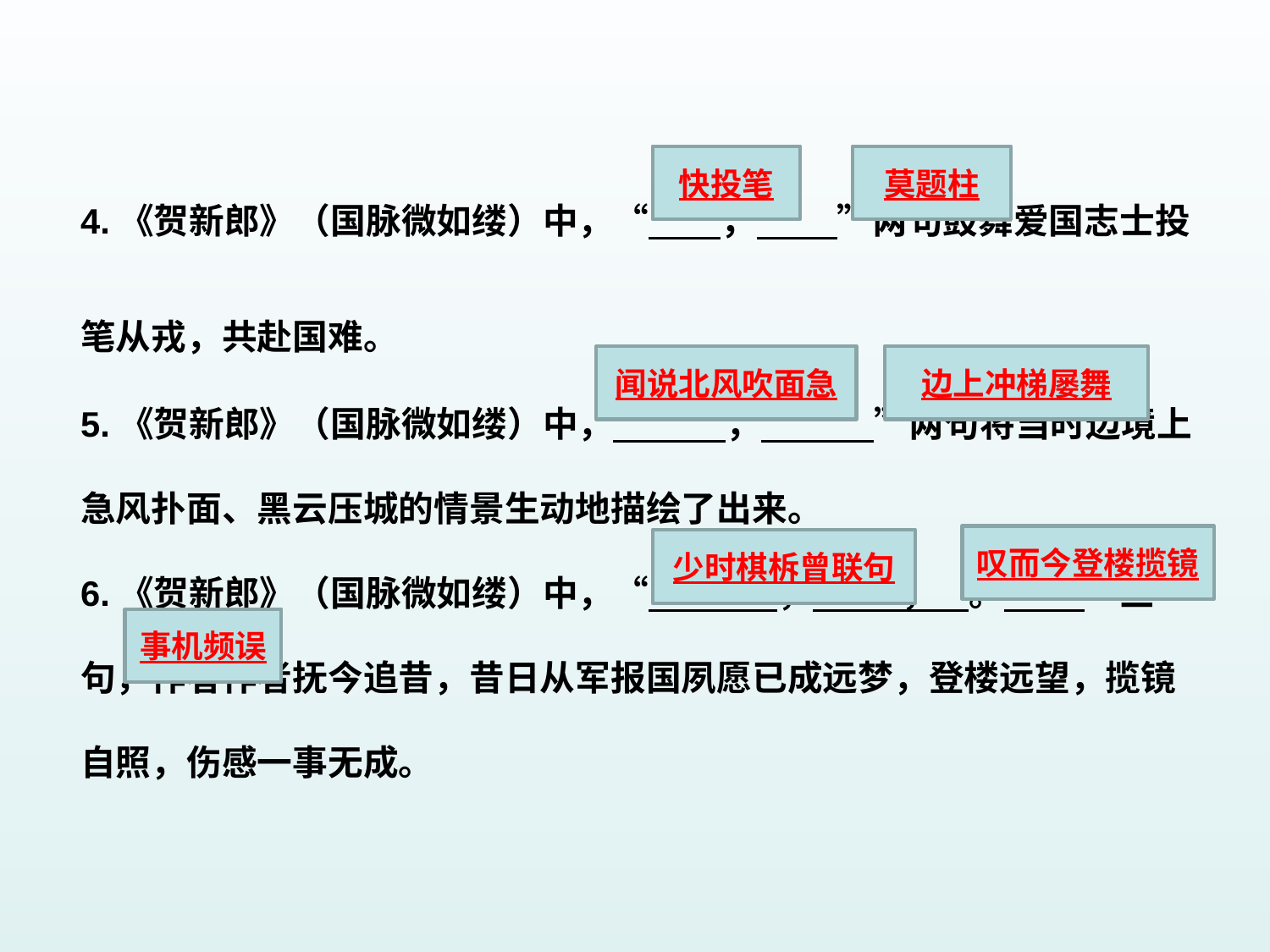

# 4.《贺新郎》（国脉微如缕）中，“         ，          ”两句鼓舞爱国志士投笔从戎，共赴国难。
5.《贺新郎》（国脉微如缕）中，              ，              ”两句将当时边境上急风扑面、黑云压城的情景生动地描绘了出来。
6.《贺新郎》（国脉微如缕）中，“                ，           ，    。          ”三句，作者作者抚今追昔，昔日从军报国夙愿已成远梦，登楼远望，揽镜自照，伤感一事无成。
快投笔
莫题柱
闻说北风吹面急
边上冲梯屡舞
叹而今登楼揽镜
少时棋柝曾联句
事机频误